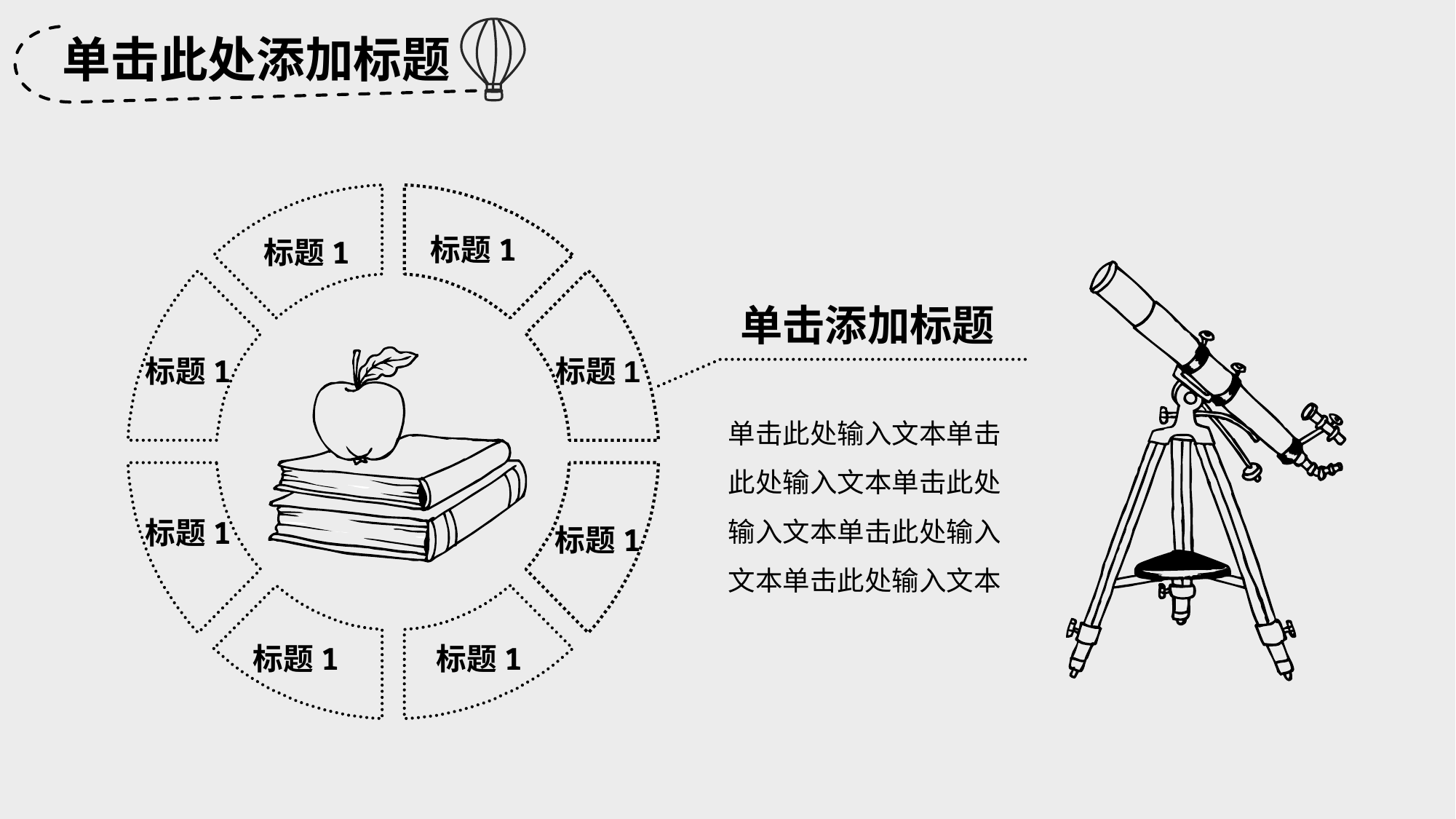

单击此处添加标题

标题1
标题1

标题1
标题1

标题1
标题1

标题1
标题1
单击添加标题
单击此处输入文本单击此处输入文本单击此处输入文本单击此处输入文本单击此处输入文本